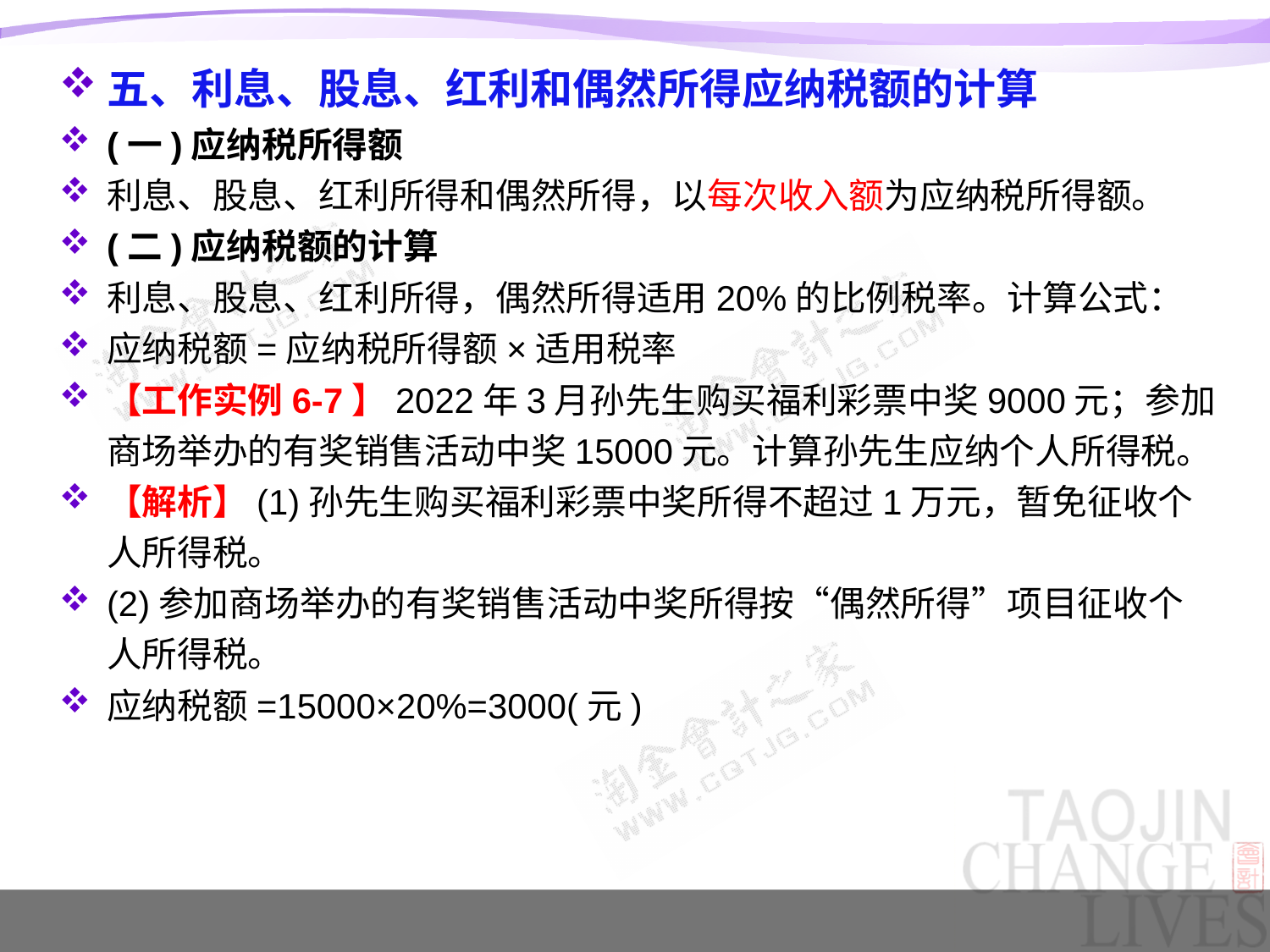

五、利息、股息、红利和偶然所得应纳税额的计算
(一)应纳税所得额
利息、股息、红利所得和偶然所得，以每次收入额为应纳税所得额。
(二)应纳税额的计算
利息、股息、红利所得，偶然所得适用20%的比例税率。计算公式：
应纳税额=应纳税所得额×适用税率
【工作实例6-7】2022年3月孙先生购买福利彩票中奖9000元；参加商场举办的有奖销售活动中奖15000元。计算孙先生应纳个人所得税。
【解析】(1)孙先生购买福利彩票中奖所得不超过1万元，暂免征收个人所得税。
(2)参加商场举办的有奖销售活动中奖所得按“偶然所得”项目征收个人所得税。
应纳税额=15000×20%=3000(元)